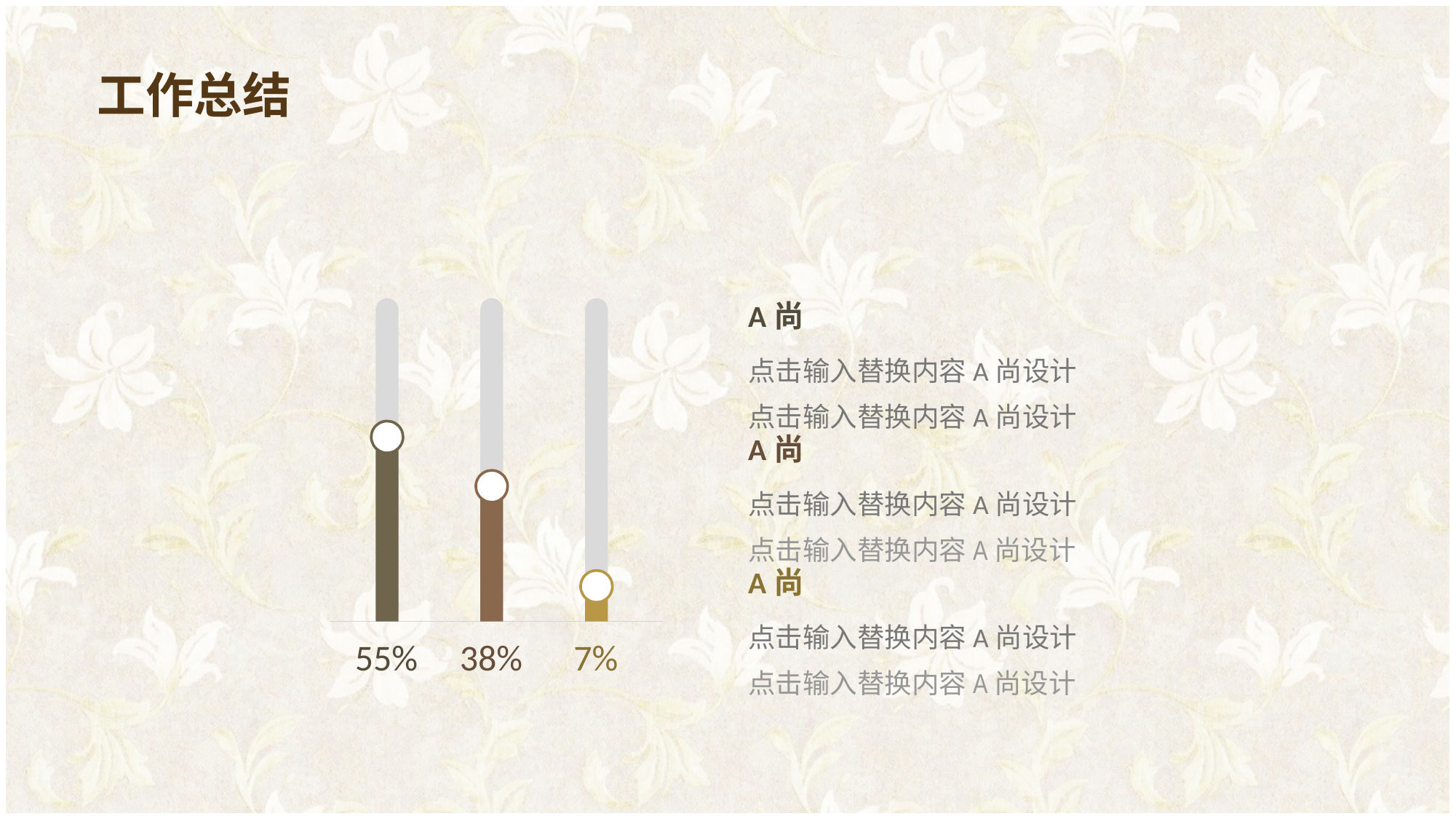

工作总结
A尚

点击输入替换内容A尚设计
点击输入替换内容A尚设计

A尚

点击输入替换内容A尚设计
点击输入替换内容A尚设计

A尚

点击输入替换内容A尚设计
点击输入替换内容A尚设计

55%
38%
7%